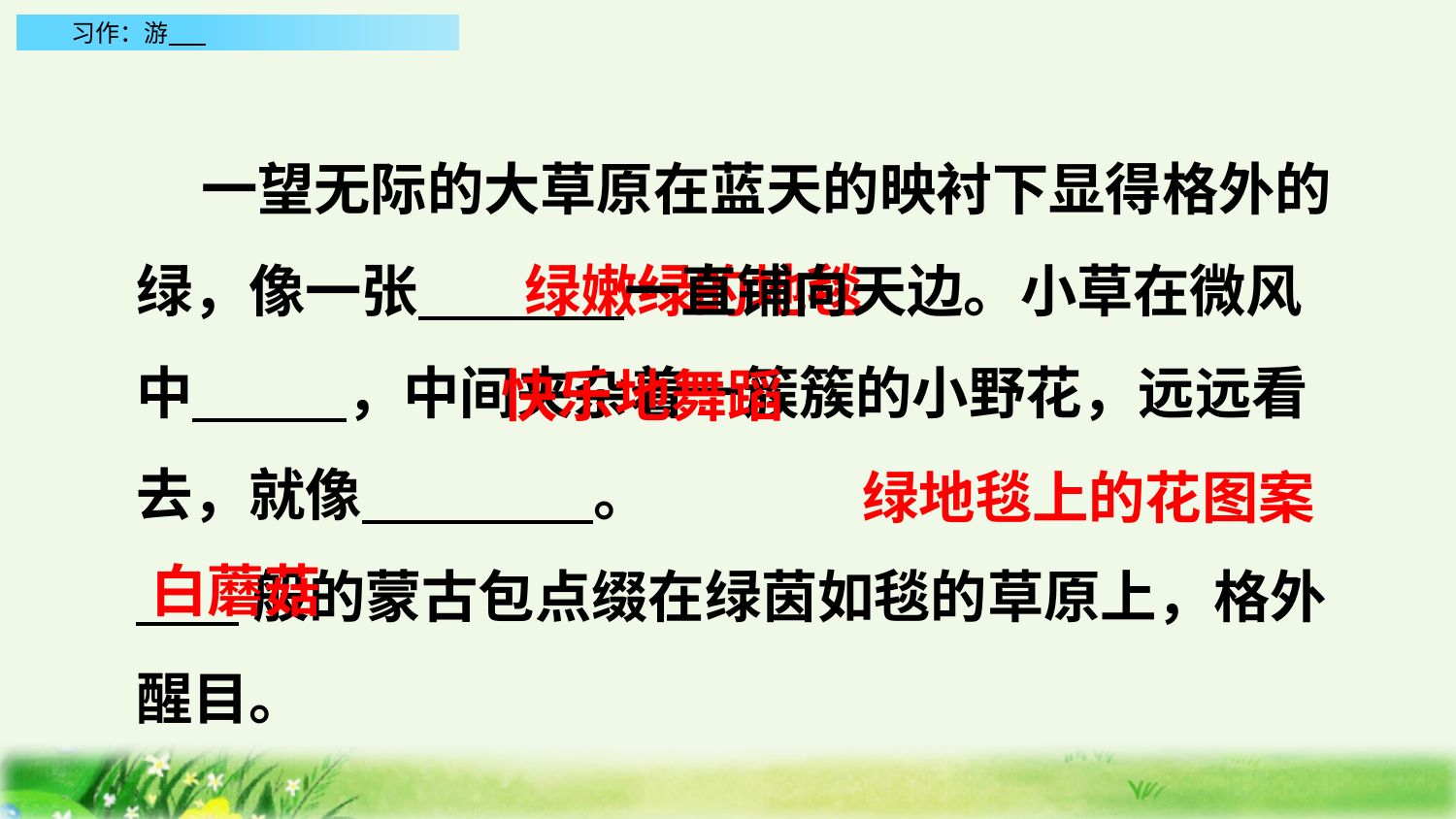

一望无际的大草原在蓝天的映衬下显得格外的绿，像一张                一直铺向天边。小草在微风中            ，中间夹杂着一簇簇的小野花，远远看去，就像                  。
        般的蒙古包点缀在绿茵如毯的草原上，格外醒目。
绿嫩绿的地毯
快乐地舞蹈
绿地毯上的花图案
白蘑菇